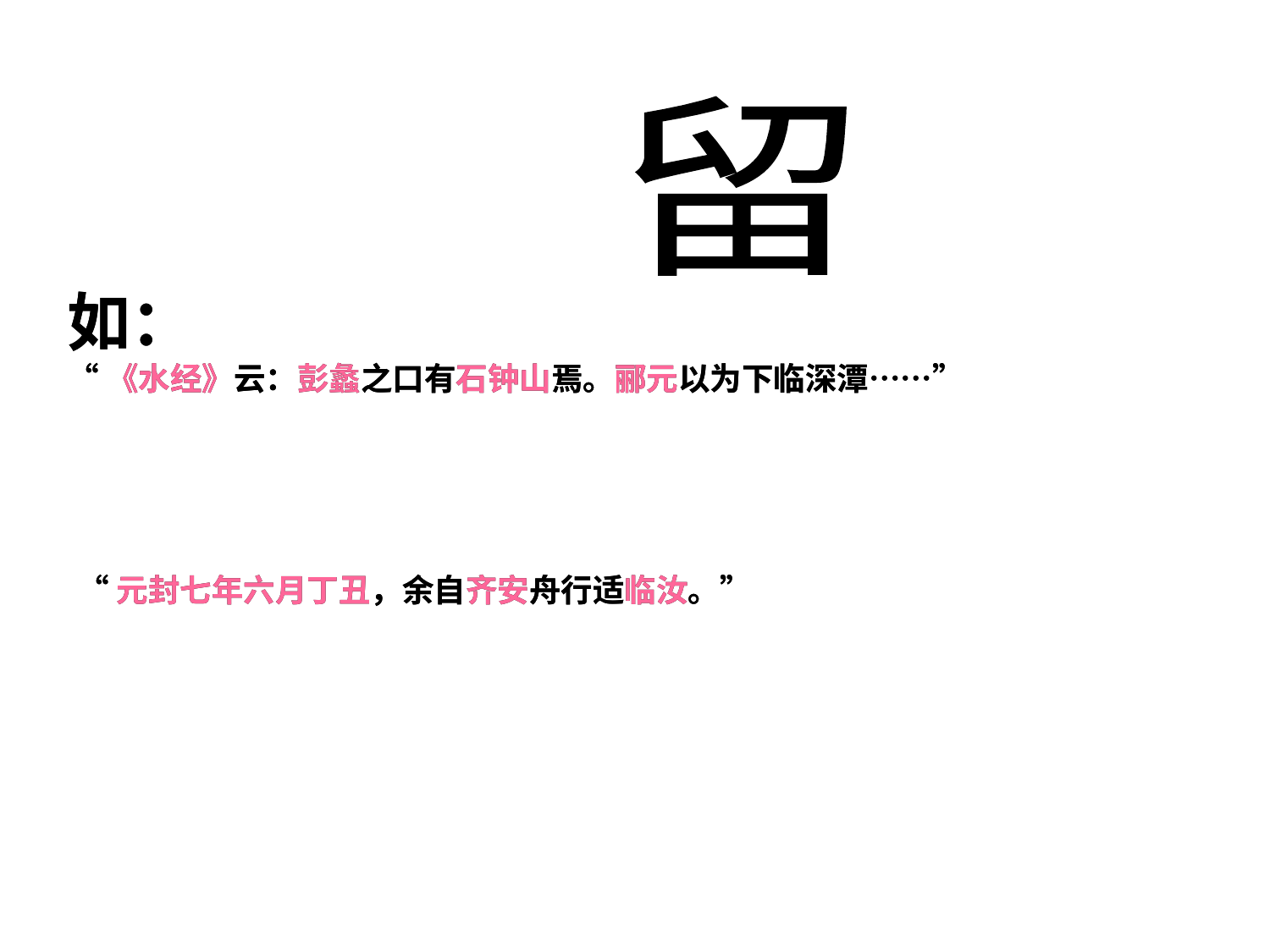

留
如：
“《水经》云：彭蠡之口有石钟山焉。郦元以为下临深潭……”
如：
“《水经》云：彭蠡之口有石钟山焉。郦元以为下临深潭……”
“元封七年六月丁丑，余自齐安舟行适临汝。”
“元封七年六月丁丑，余自齐安舟行适临汝。”